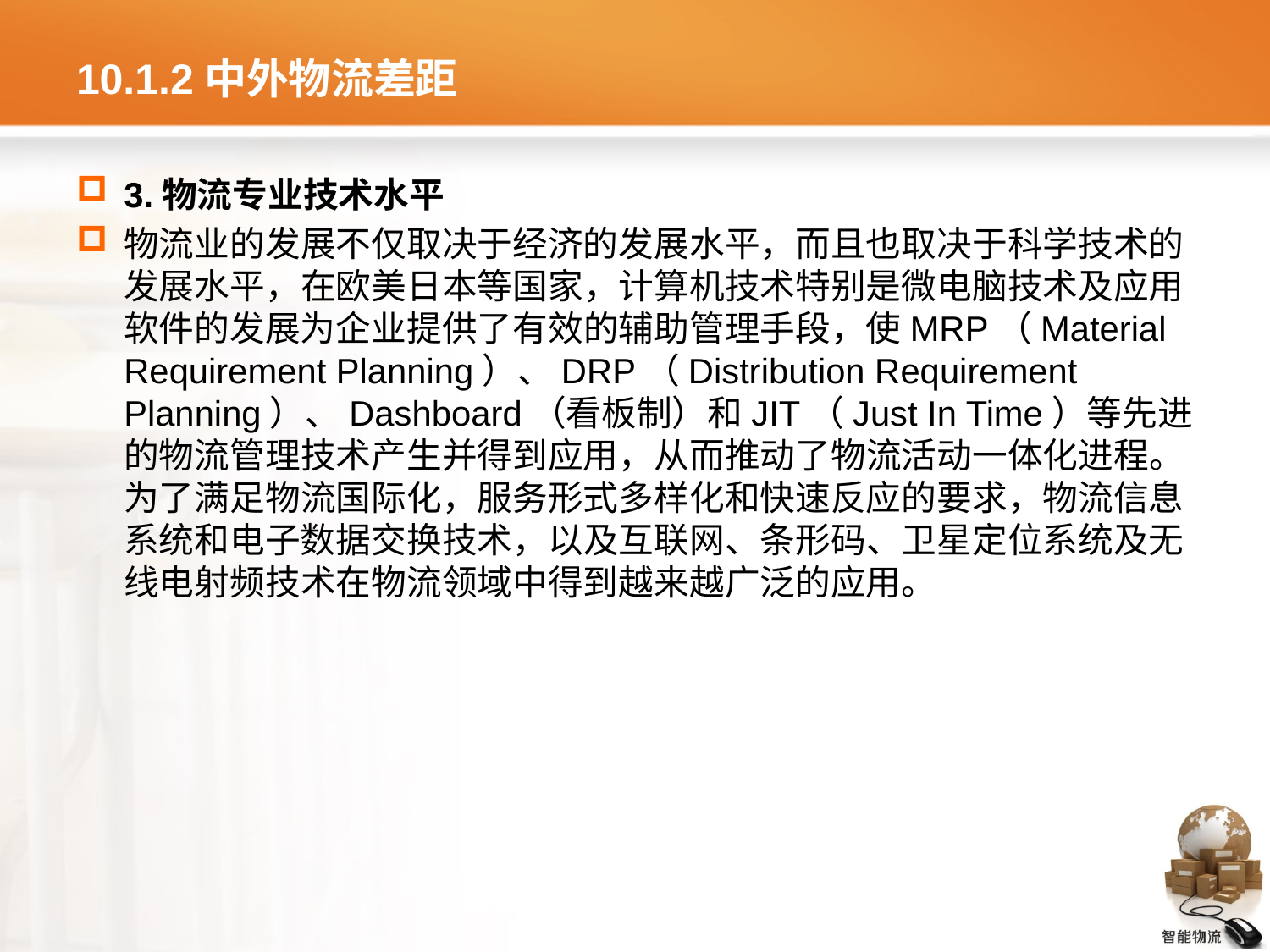

# 10.1.2中外物流差距
3.物流专业技术水平
物流业的发展不仅取决于经济的发展水平，而且也取决于科学技术的发展水平，在欧美日本等国家，计算机技术特别是微电脑技术及应用软件的发展为企业提供了有效的辅助管理手段，使MRP（Material Requirement Planning）、DRP（Distribution Requirement Planning）、Dashboard（看板制）和JIT（Just In Time）等先进的物流管理技术产生并得到应用，从而推动了物流活动一体化进程。为了满足物流国际化，服务形式多样化和快速反应的要求，物流信息系统和电子数据交换技术，以及互联网、条形码、卫星定位系统及无线电射频技术在物流领域中得到越来越广泛的应用。